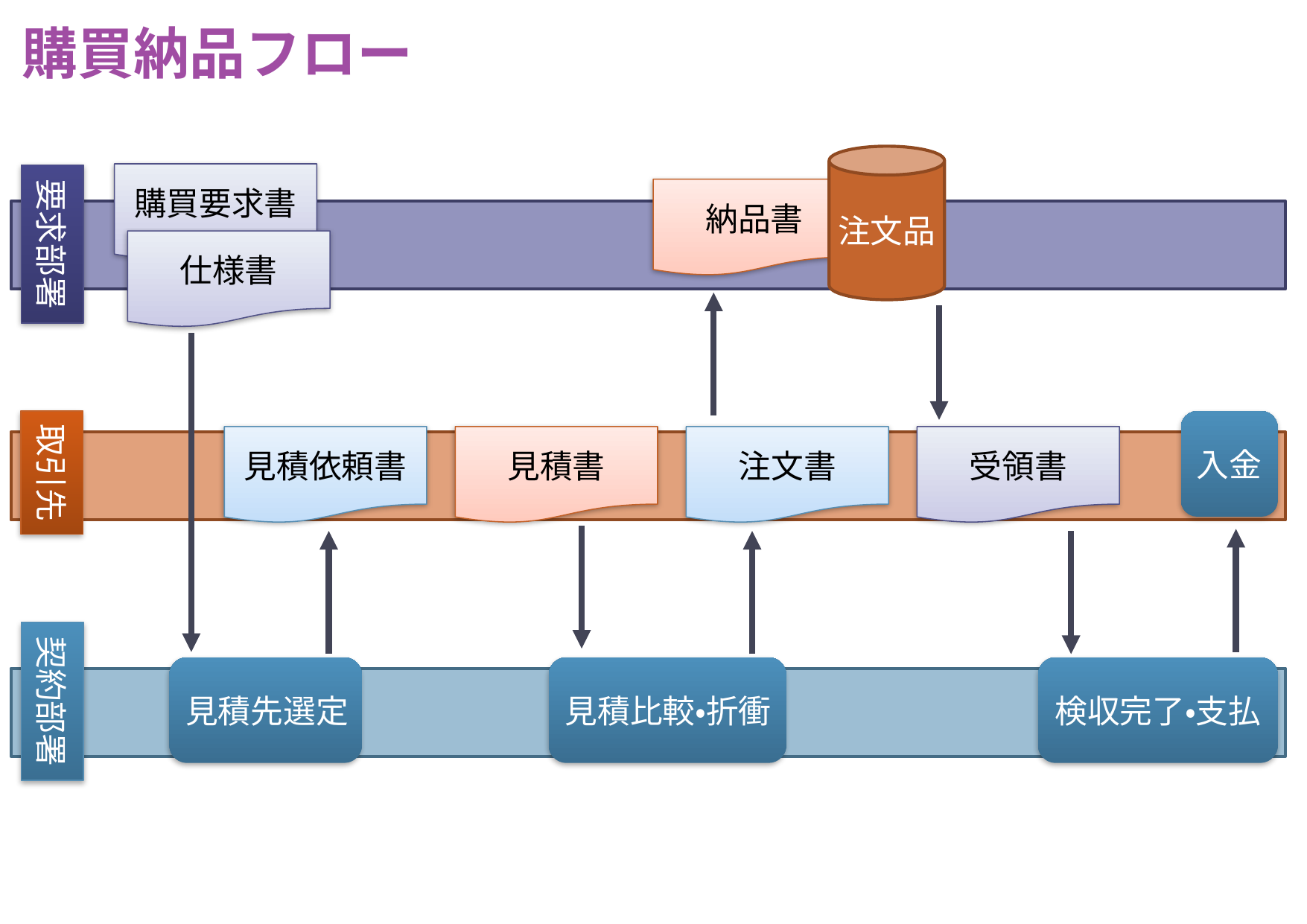

購買納品フロー
注文品
購買要求書
要求部署
納品書

仕様書
取引先
入金
見積依頼書
見積書
注文書
受領書

契約部署
見積先選定
見積比較・折衝
検収完了・支払